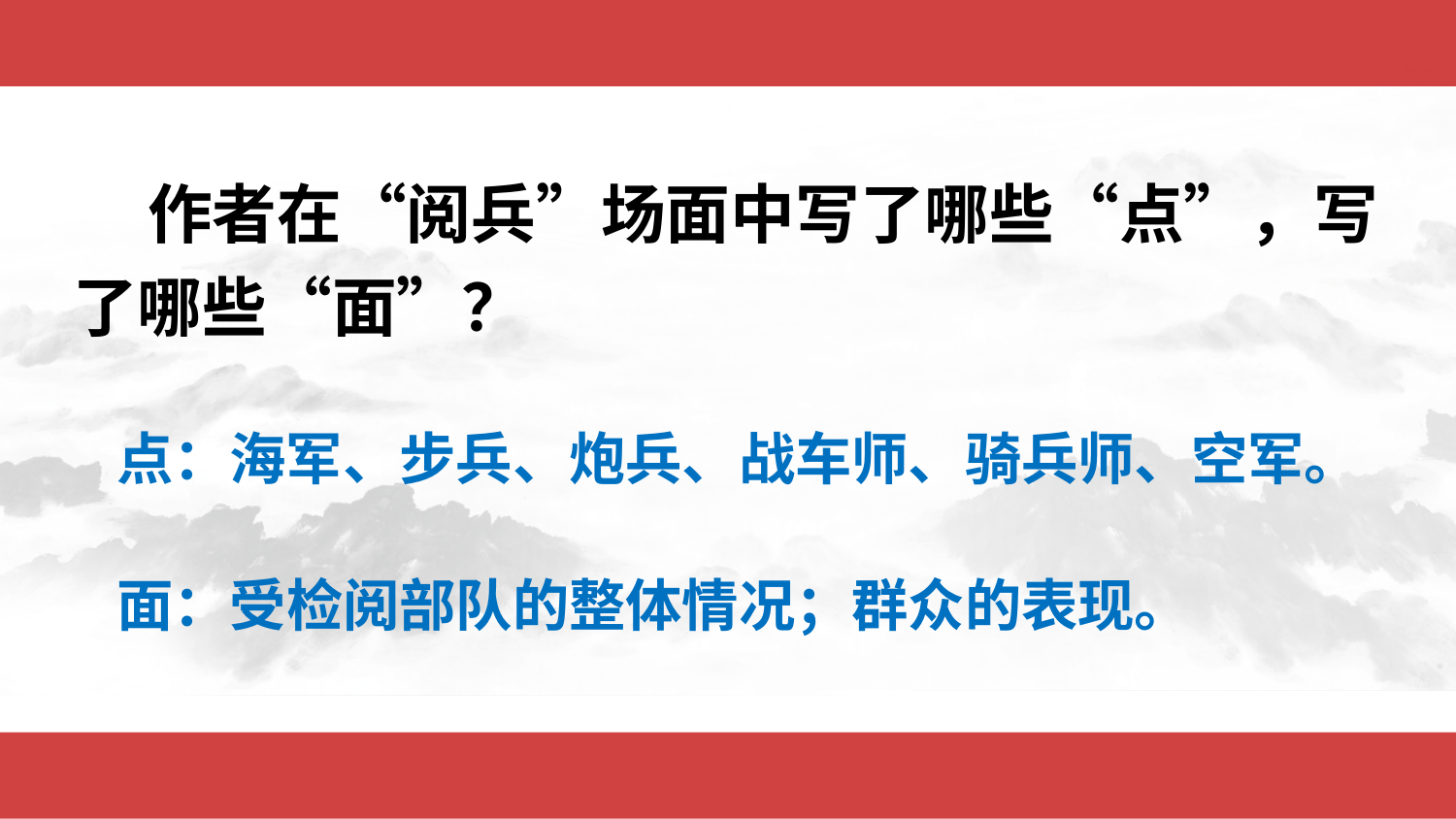

作者在“阅兵”场面中写了哪些“点”，写了哪些“面”？
点：海军、步兵、炮兵、战车师、骑兵师、空军。
面：受检阅部队的整体情况；群众的表现。